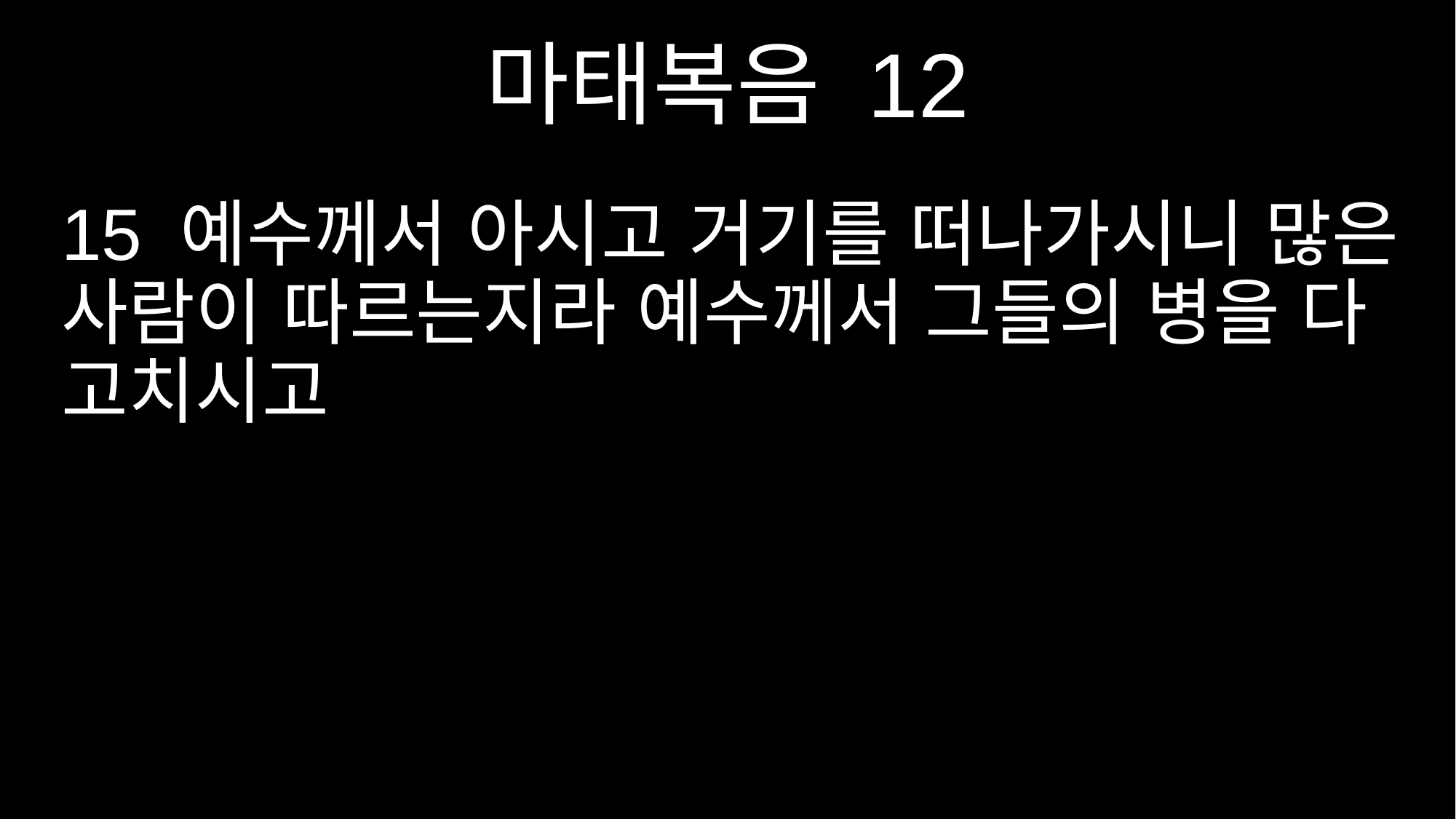

마태복음 12
15 예수께서 아시고 거기를 떠나가시니 많은 사람이 따르는지라 예수께서 그들의 병을 다 고치시고